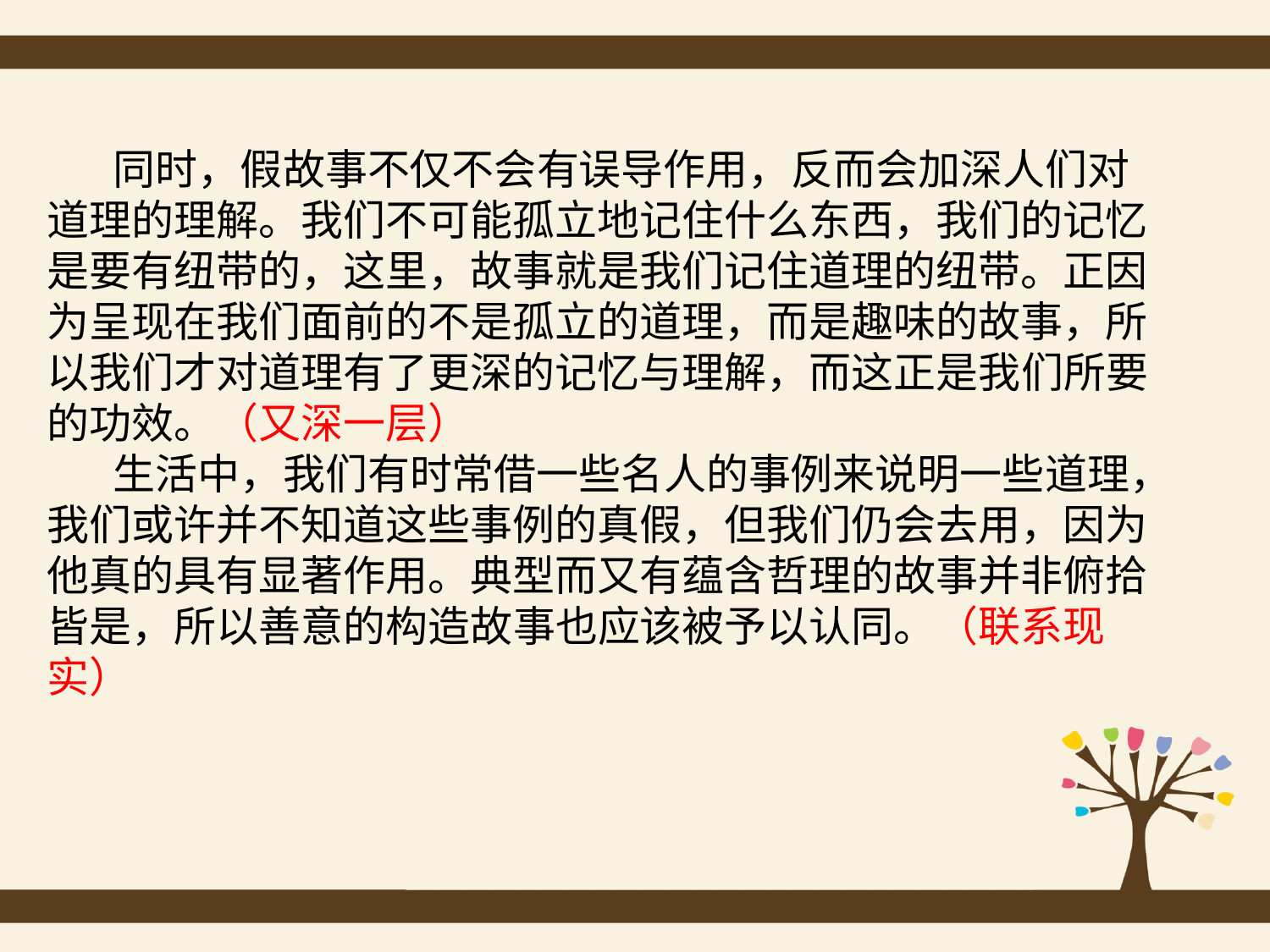

同时，假故事不仅不会有误导作用，反而会加深人们对道理的理解。我们不可能孤立地记住什么东西，我们的记忆是要有纽带的，这里，故事就是我们记住道理的纽带。正因为呈现在我们面前的不是孤立的道理，而是趣味的故事，所以我们才对道理有了更深的记忆与理解，而这正是我们所要的功效。（又深一层）
  生活中，我们有时常借一些名人的事例来说明一些道理，我们或许并不知道这些事例的真假，但我们仍会去用，因为他真的具有显著作用。典型而又有蕴含哲理的故事并非俯拾皆是，所以善意的构造故事也应该被予以认同。（联系现实）